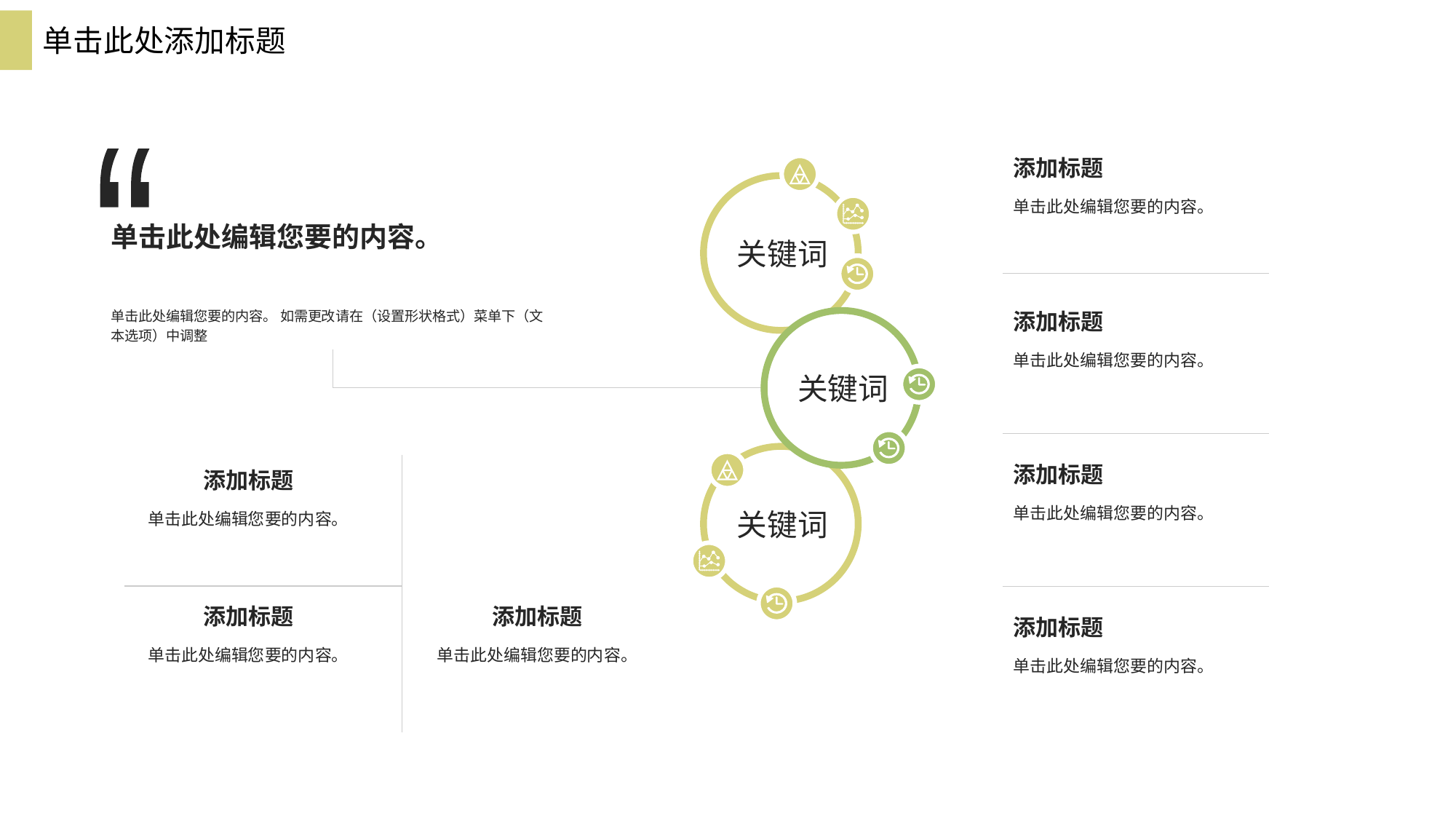

单击此处添加标题
“
单击此处编辑您要的内容。
单击此处编辑您要的内容。 如需更改请在（设置形状格式）菜单下（文本选项）中调整
添加标题
单击此处编辑您要的内容。

添加标题
单击此处编辑您要的内容。

关键词

关键词

关键词

添加标题
单击此处编辑您要的内容。

添加标题
单击此处编辑您要的内容。

添加标题
单击此处编辑您要的内容。

添加标题
单击此处编辑您要的内容。

添加标题
单击此处编辑您要的内容。